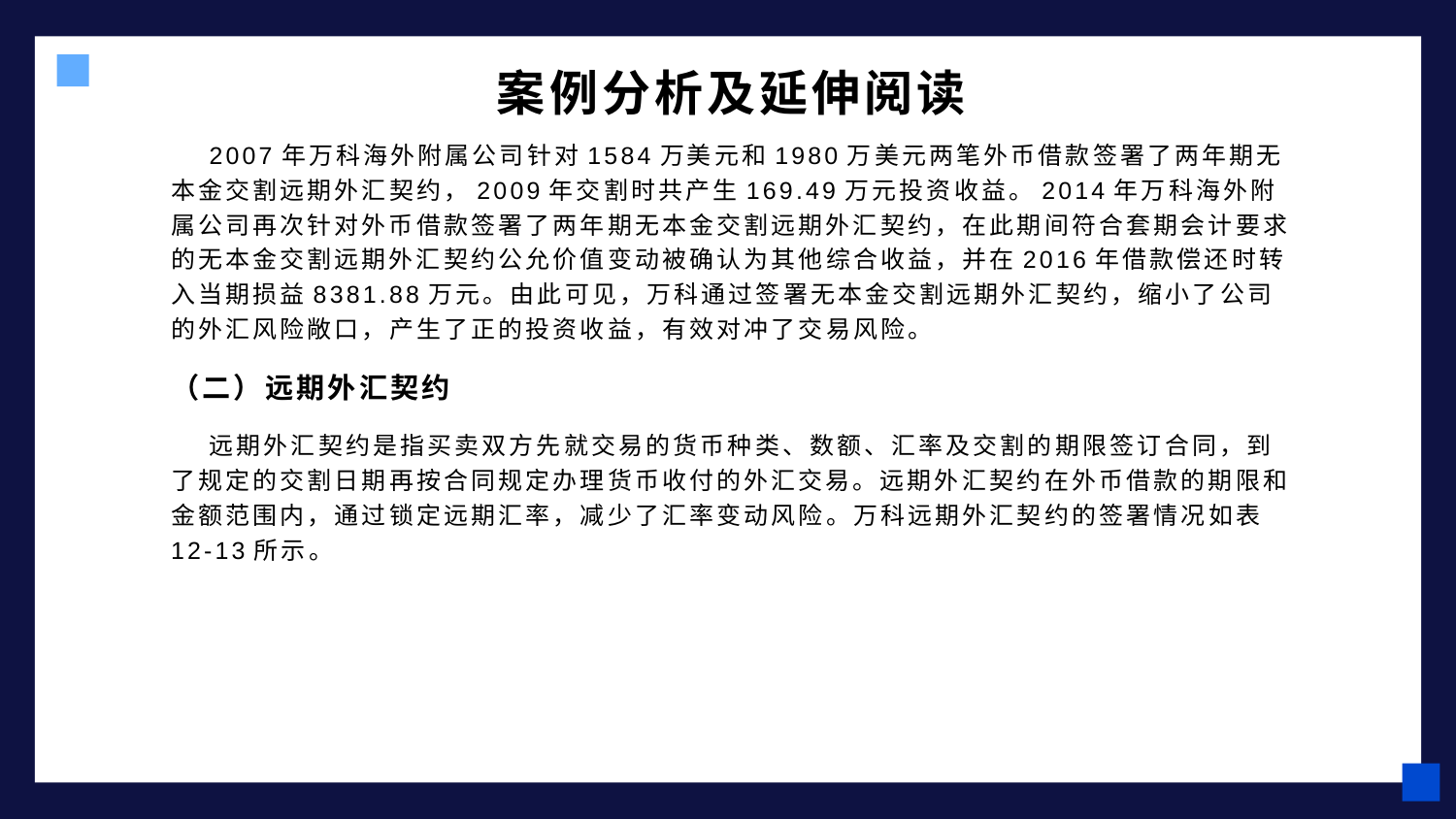

# 案例分析及延伸阅读
2007年万科海外附属公司针对1584万美元和1980万美元两笔外币借款签署了两年期无本金交割远期外汇契约，2009年交割时共产生169.49万元投资收益。2014年万科海外附属公司再次针对外币借款签署了两年期无本金交割远期外汇契约，在此期间符合套期会计要求的无本金交割远期外汇契约公允价值变动被确认为其他综合收益，并在2016年借款偿还时转入当期损益8381.88万元。由此可见，万科通过签署无本金交割远期外汇契约，缩小了公司的外汇风险敞口，产生了正的投资收益，有效对冲了交易风险。
（二）远期外汇契约
远期外汇契约是指买卖双方先就交易的货币种类、数额、汇率及交割的期限签订合同，到了规定的交割日期再按合同规定办理货币收付的外汇交易。远期外汇契约在外币借款的期限和金额范围内，通过锁定远期汇率，减少了汇率变动风险。万科远期外汇契约的签署情况如表12-13所示。